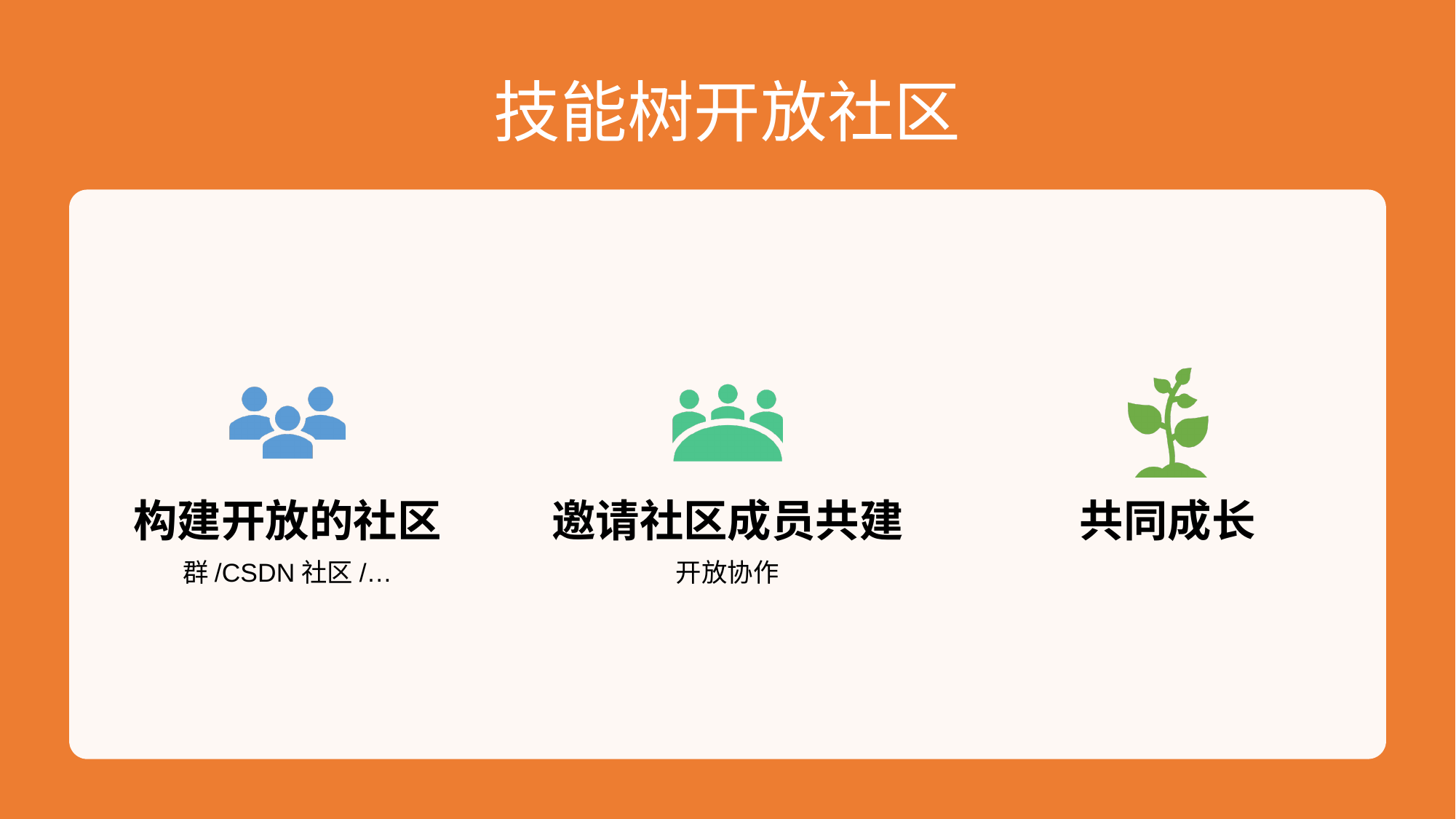

# 技能树开放社区

构建开放的社区
群/CSDN社区/…
邀请社区成员共建
开放协作
共同成长